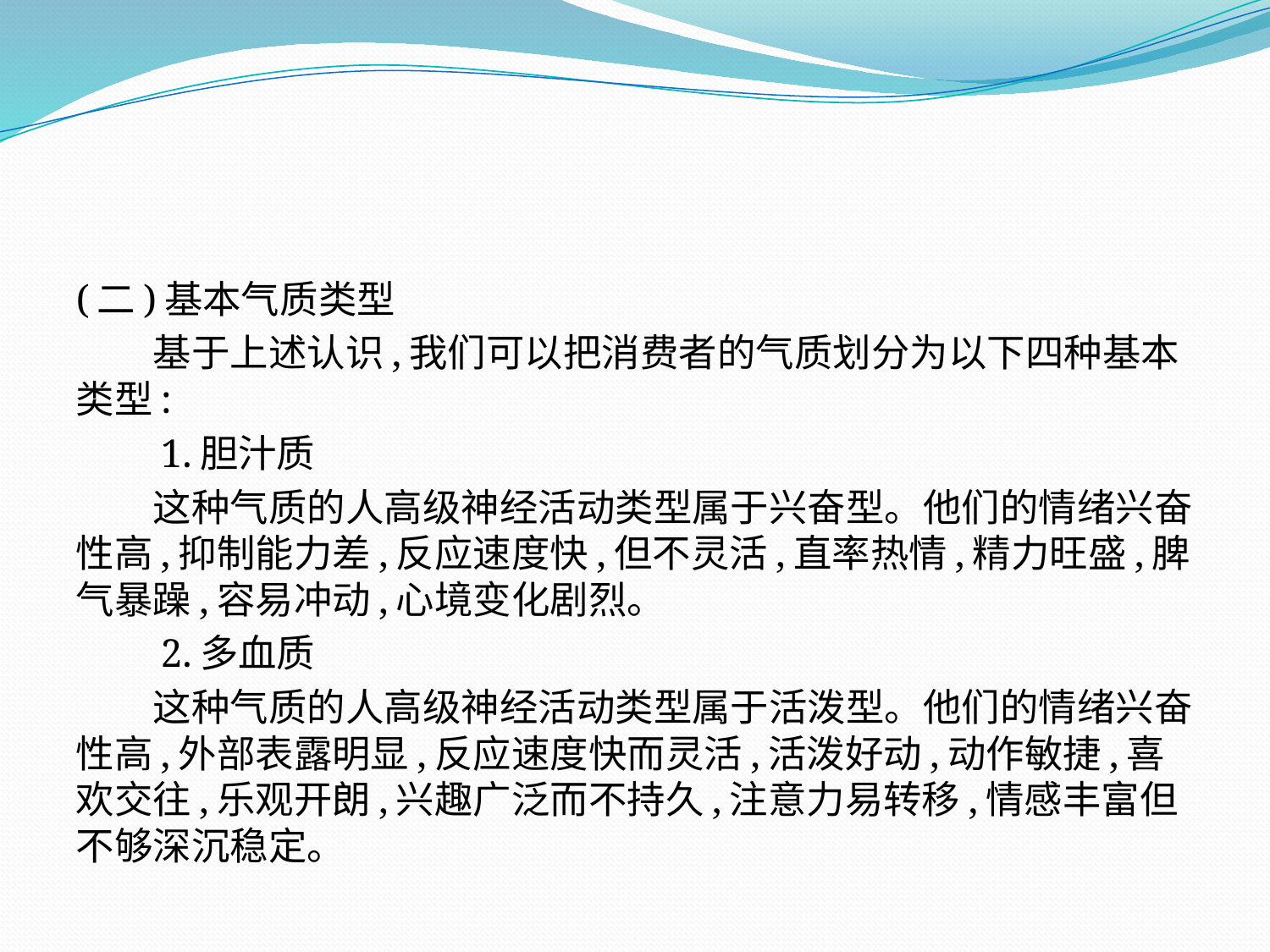

(二)基本气质类型
　　基于上述认识,我们可以把消费者的气质划分为以下四种基本类型:
　　1.胆汁质
　　这种气质的人高级神经活动类型属于兴奋型。他们的情绪兴奋性高,抑制能力差,反应速度快,但不灵活,直率热情,精力旺盛,脾气暴躁,容易冲动,心境变化剧烈。
　　2.多血质
　　这种气质的人高级神经活动类型属于活泼型。他们的情绪兴奋性高,外部表露明显,反应速度快而灵活,活泼好动,动作敏捷,喜欢交往,乐观开朗,兴趣广泛而不持久,注意力易转移,情感丰富但不够深沉稳定。